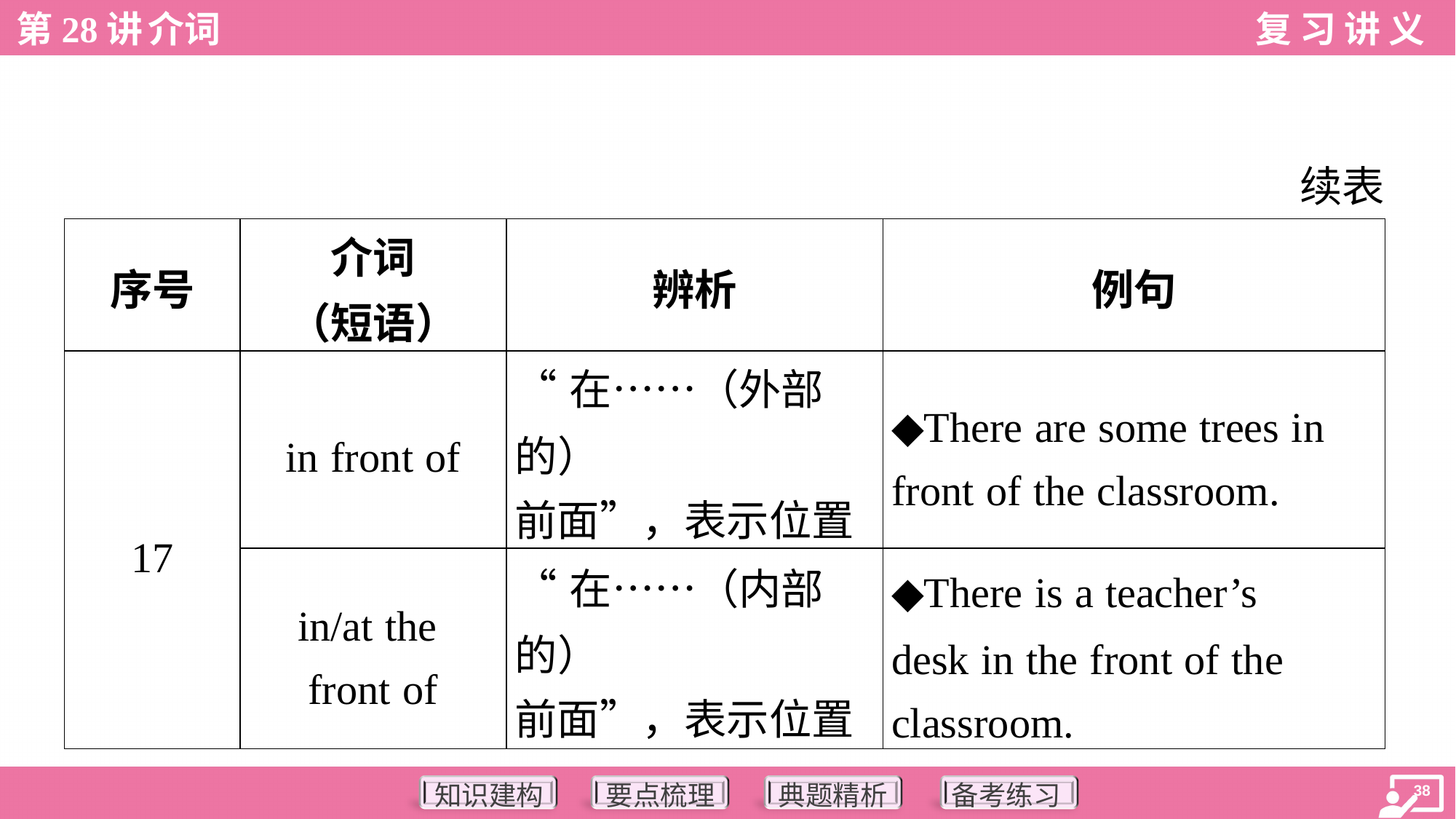

续表
| 序号 | 介词 （短语） | 辨析 | 例句 |
| --- | --- | --- | --- |
| 17 | in front of | “在……（外部的） 前面”，表示位置 | ◆There are some trees in front of the classroom. |
|  | in/at the front of | “在……（内部的） 前面”，表示位置 | ◆There is a teacher’s desk in the front of the classroom. |